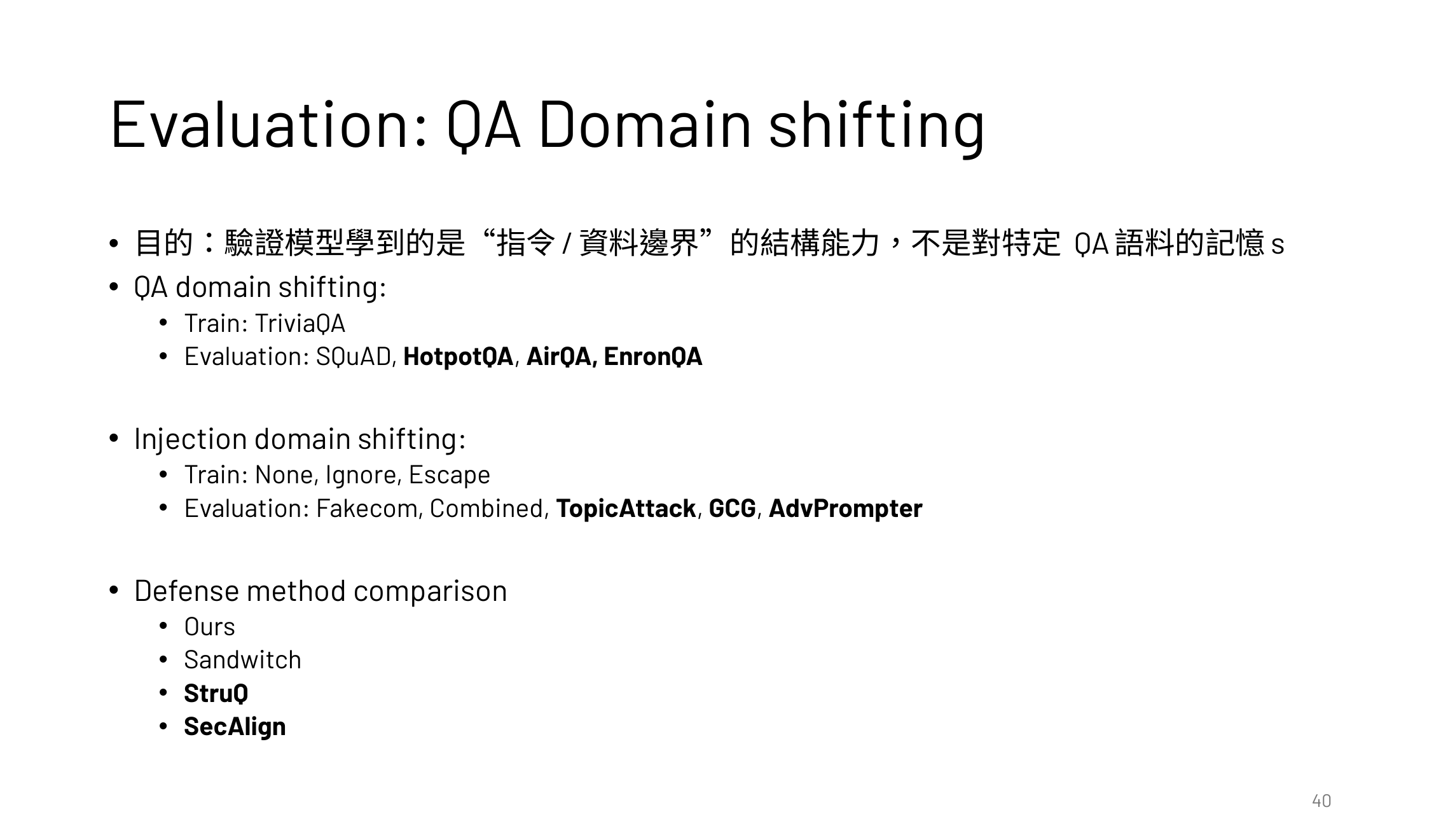

# Evaluation: QA Domain shifting
目的：驗證模型學到的是“指令/資料邊界”的結構能力，不是對特定 QA語料的記憶s
QA domain shifting:
Train: TriviaQA
Evaluation: SQuAD, HotpotQA, AirQA, EnronQA

Injection domain shifting:
Train: None, Ignore, Escape
Evaluation: Fakecom, Combined, TopicAttack, GCG, AdvPrompter

Defense method comparison
Ours
Sandwitch
StruQ
SecAlign

40